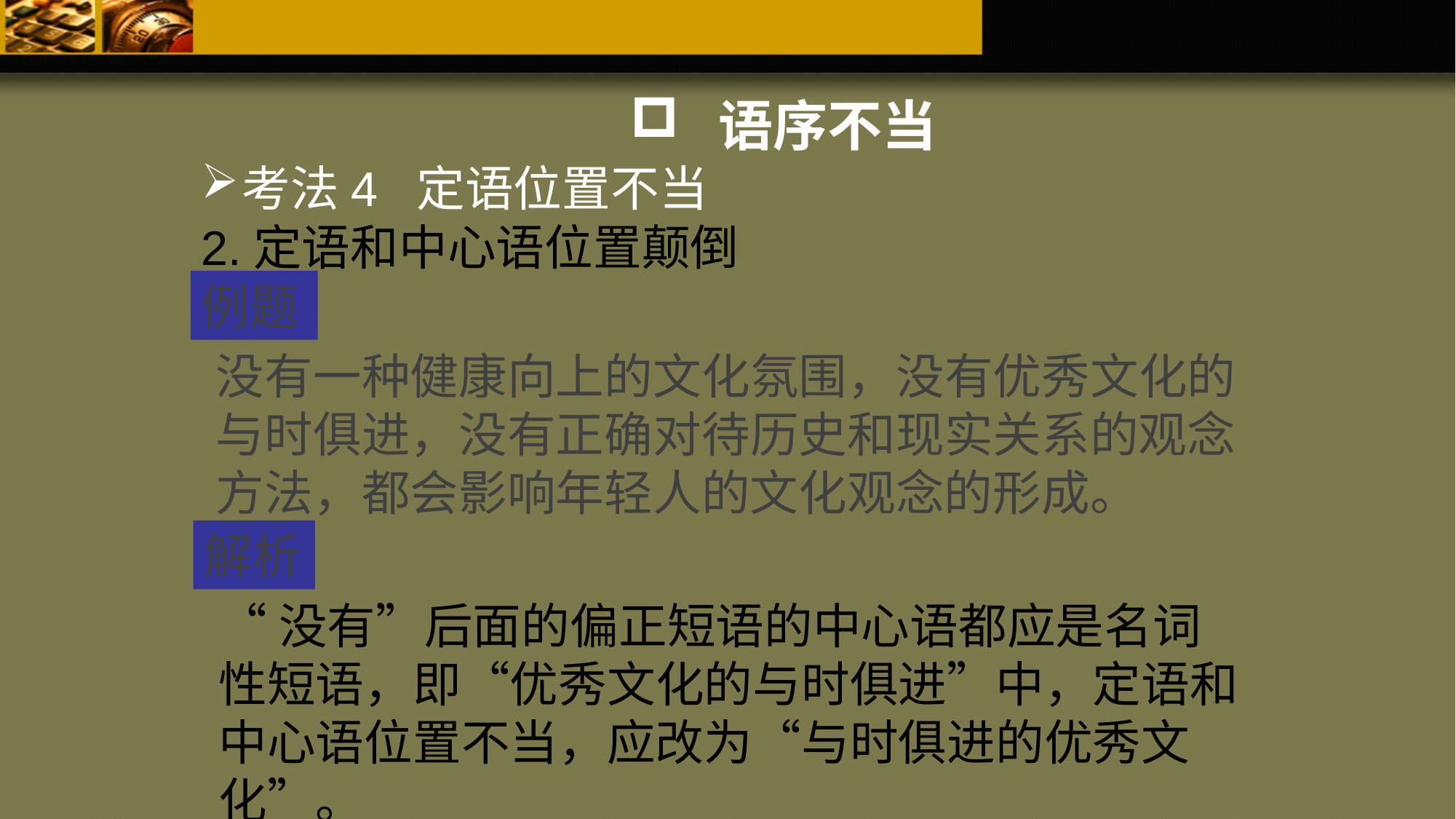

语序不当
考法4  定语位置不当
2.定语和中心语位置颠倒
例题
没有一种健康向上的文化氛围，没有优秀文化的与时俱进，没有正确对待历史和现实关系的观念方法，都会影响年轻人的文化观念的形成。
解析
“没有”后面的偏正短语的中心语都应是名词性短语，即“优秀文化的与时俱进”中，定语和中心语位置不当，应改为“与时俱进的优秀文化”。